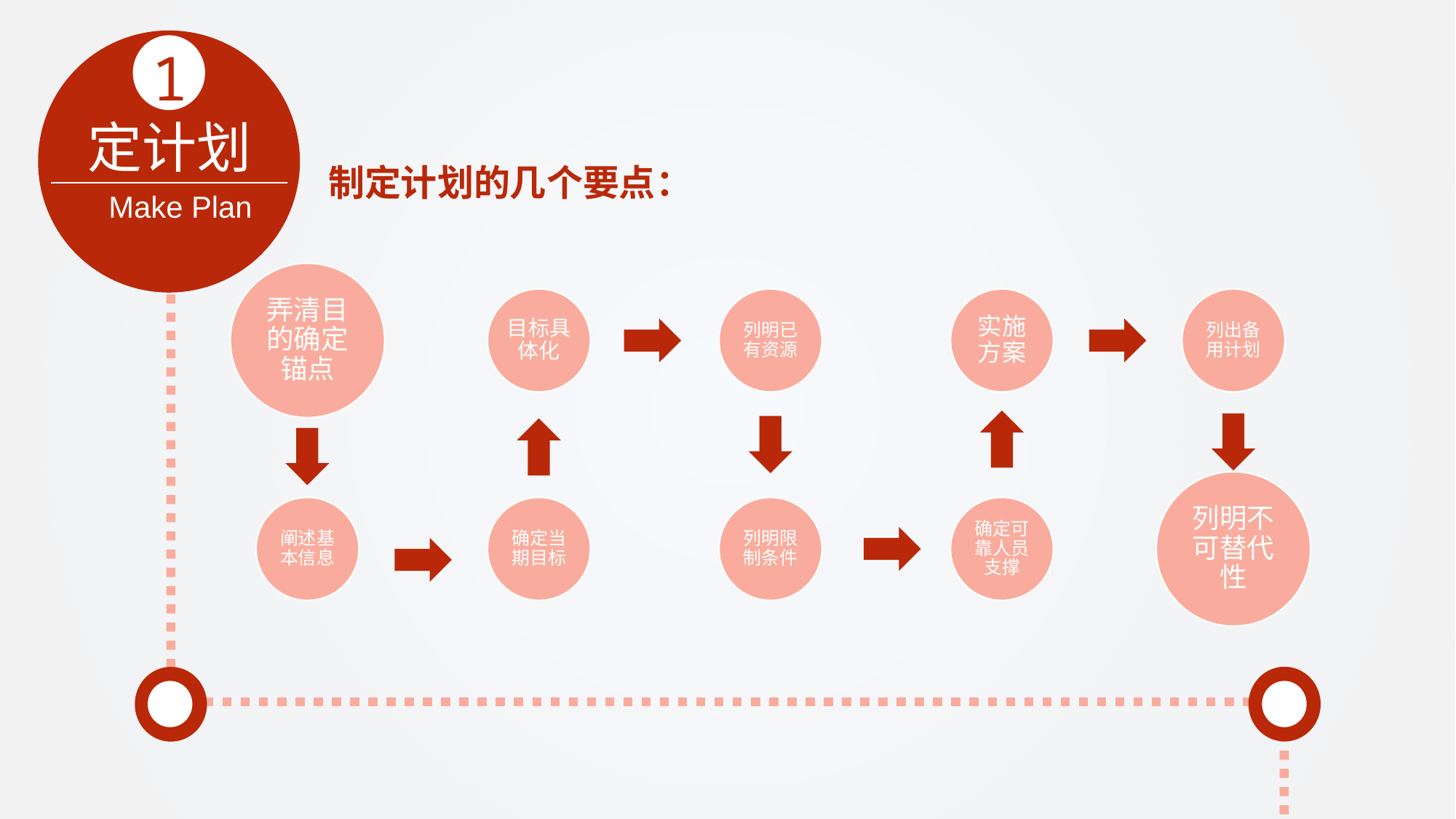

1

定计划
制定计划的几个要点：
Make Plan
弄清目的确定锚点
目标具体化
列明已有资源
实施方案
列出备用计划
列明不可替代性
阐述基本信息
确定当期目标
列明限制条件
确定可靠人员支撑